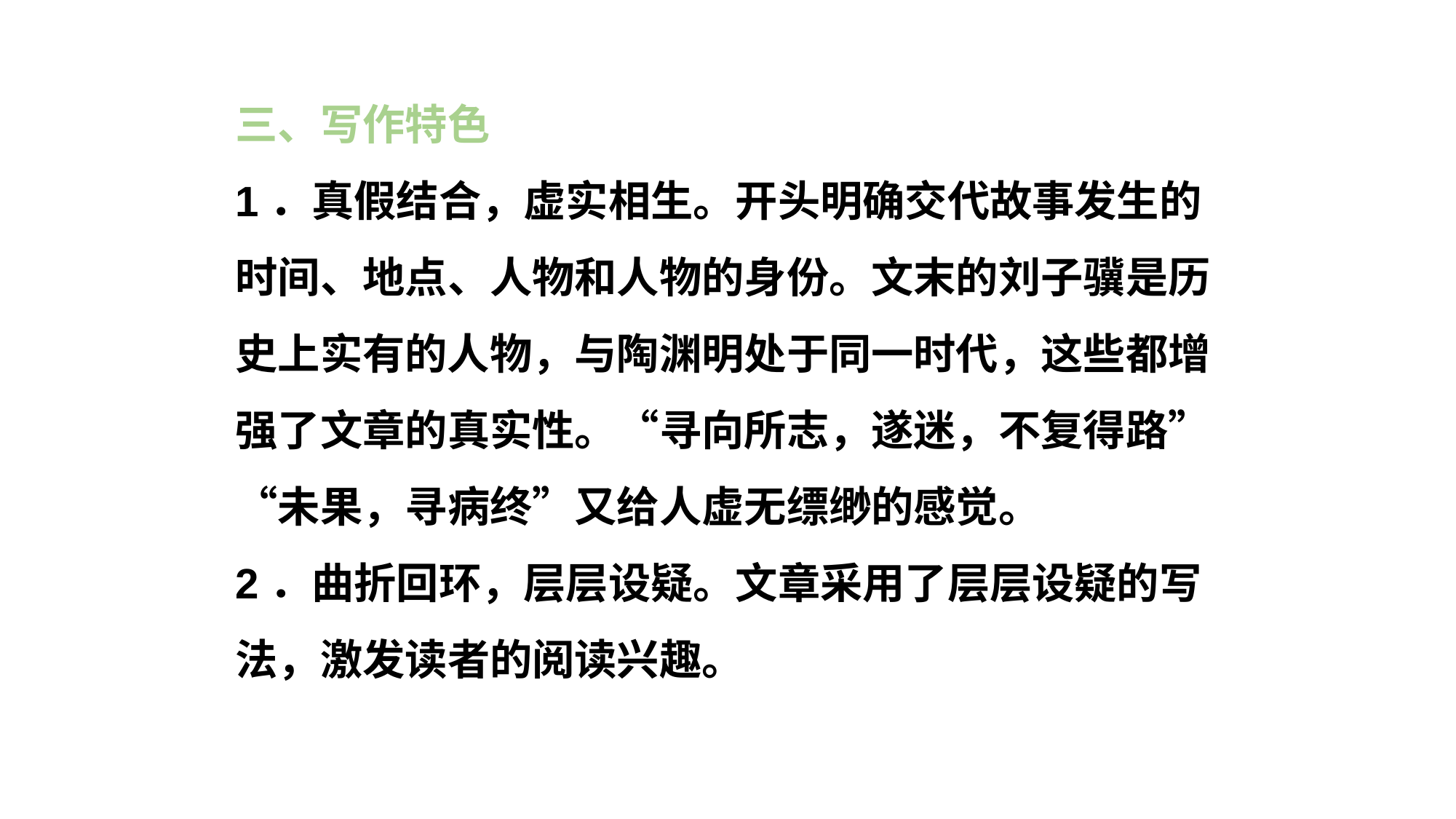

三、写作特色
1．真假结合，虚实相生。开头明确交代故事发生的时间、地点、人物和人物的身份。文末的刘子骥是历史上实有的人物，与陶渊明处于同一时代，这些都增强了文章的真实性。“寻向所志，遂迷，不复得路”“未果，寻病终”又给人虚无缥缈的感觉。
2．曲折回环，层层设疑。文章采用了层层设疑的写法，激发读者的阅读兴趣。